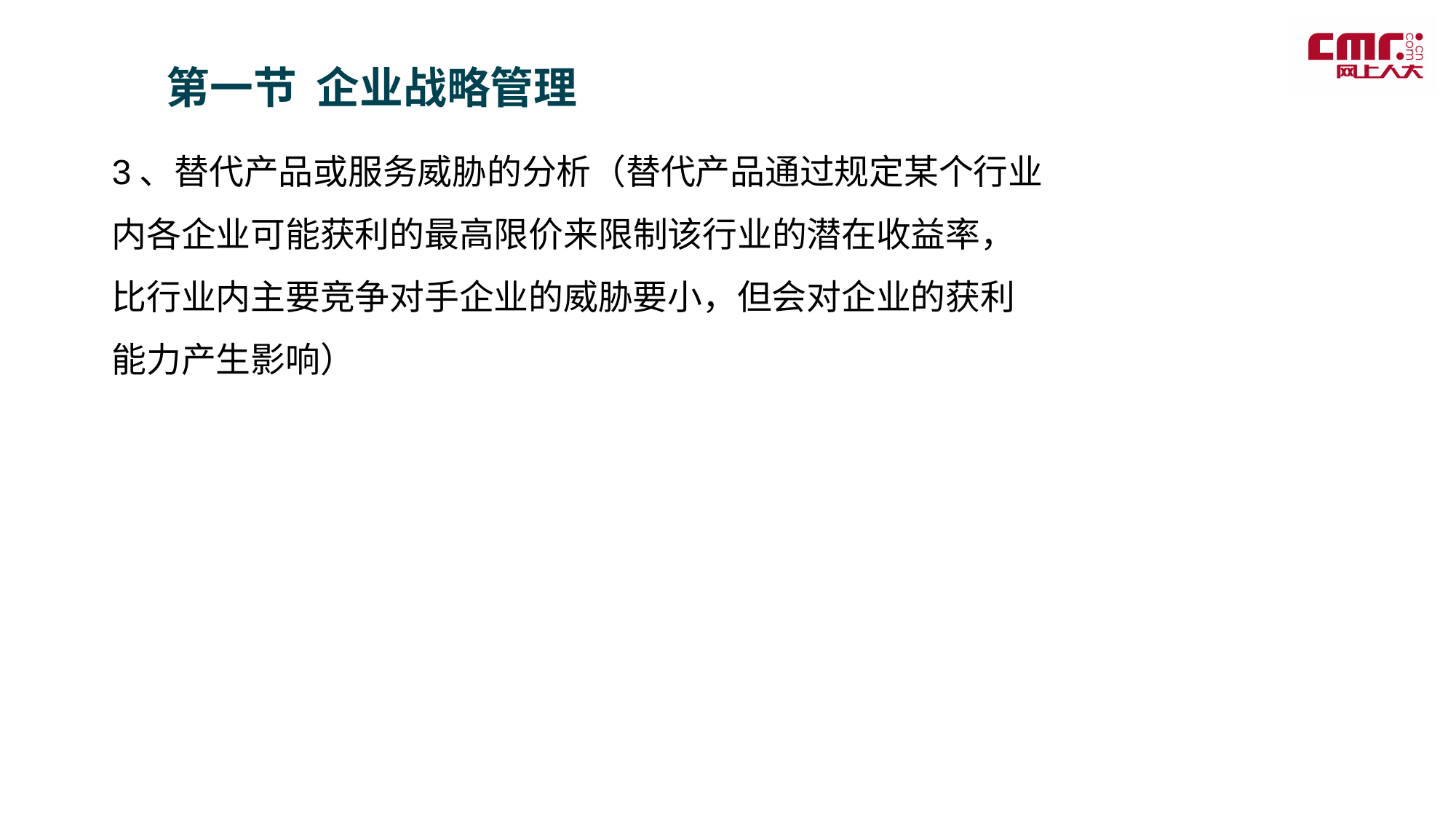

第一节  企业战略管理
3、替代产品或服务威胁的分析（替代产品通过规定某个行业内各企业可能获利的最高限价来限制该行业的潜在收益率，比行业内主要竞争对手企业的威胁要小，但会对企业的获利能力产生影响）